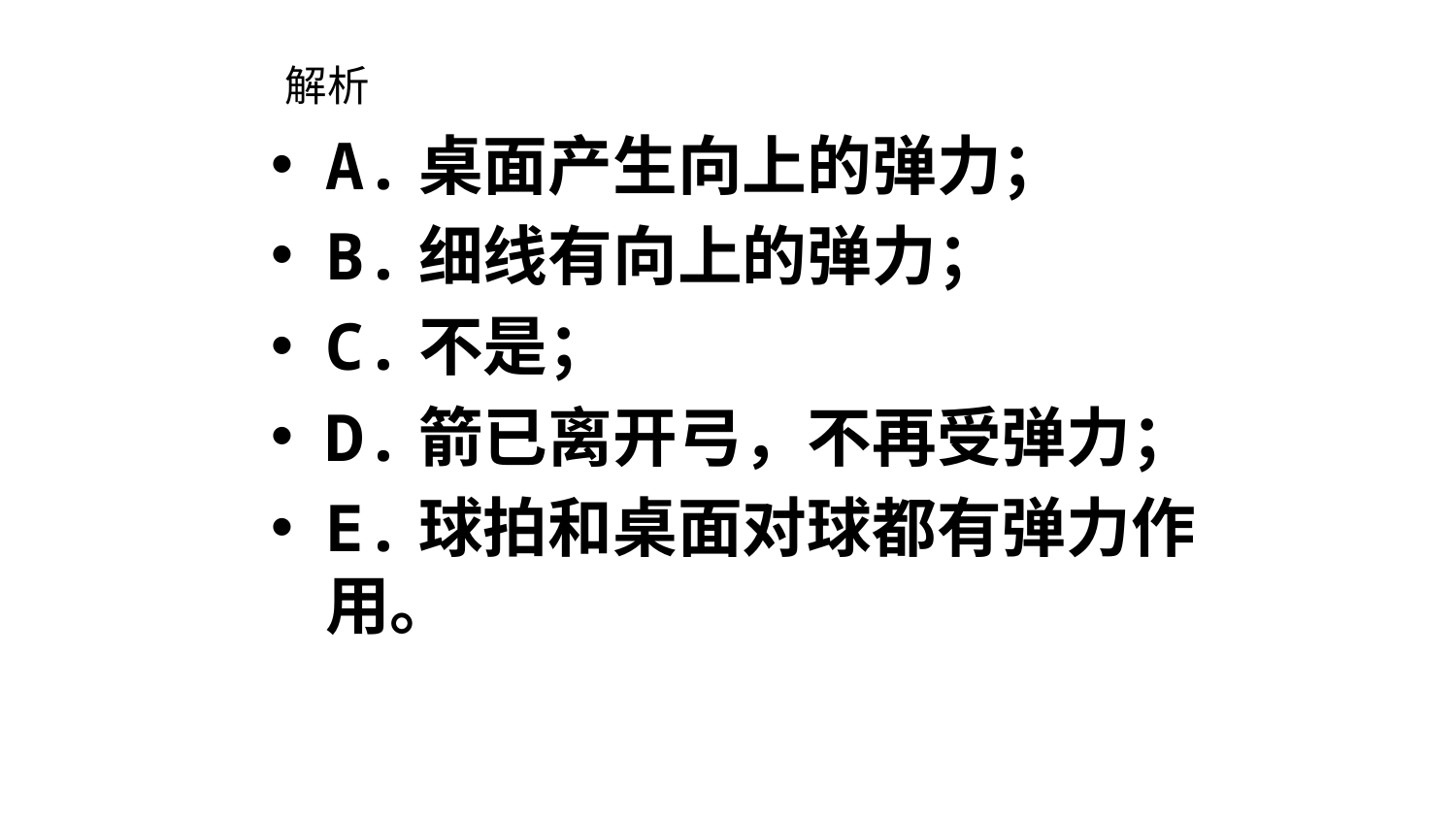

解析
A.桌面产生向上的弹力；
B.细线有向上的弹力；
C.不是；
D.箭已离开弓，不再受弹力；
E.球拍和桌面对球都有弹力作用。